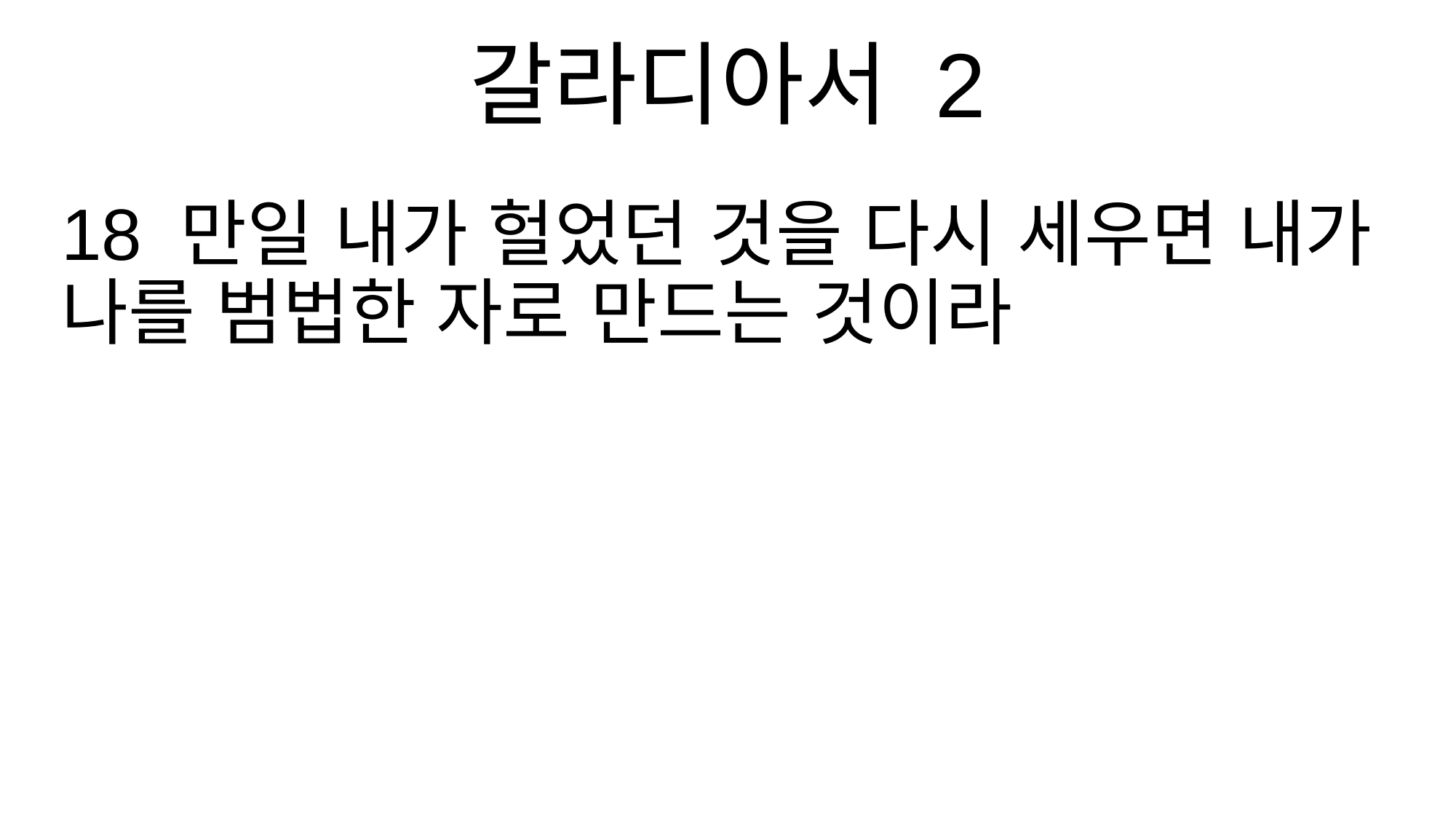

갈라디아서 2
18 만일 내가 헐었던 것을 다시 세우면 내가 나를 범법한 자로 만드는 것이라